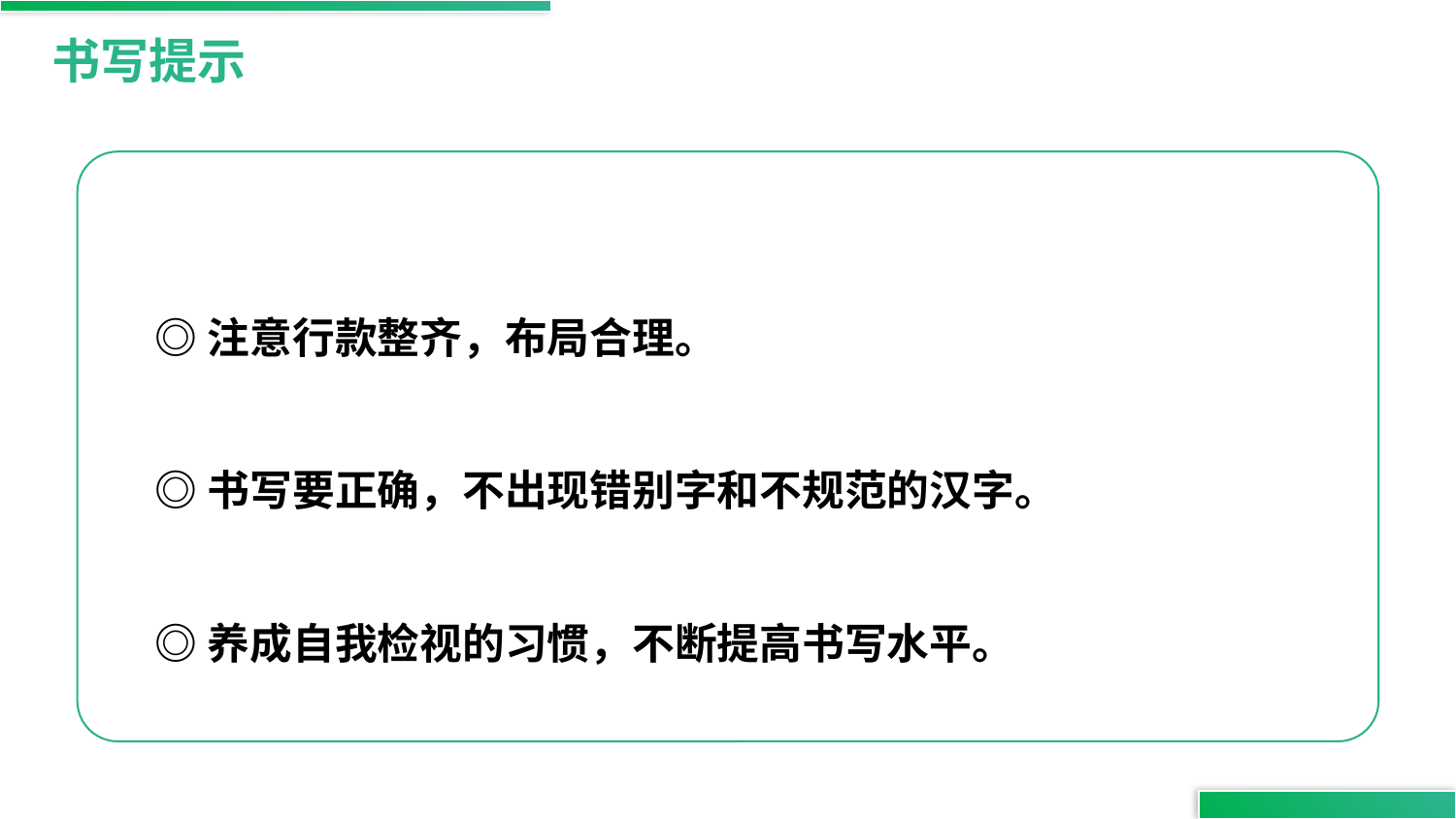

书写提示
◎注意行款整齐，布局合理。
◎书写要正确，不出现错别字和不规范的汉字。
◎养成自我检视的习惯，不断提高书写水平。